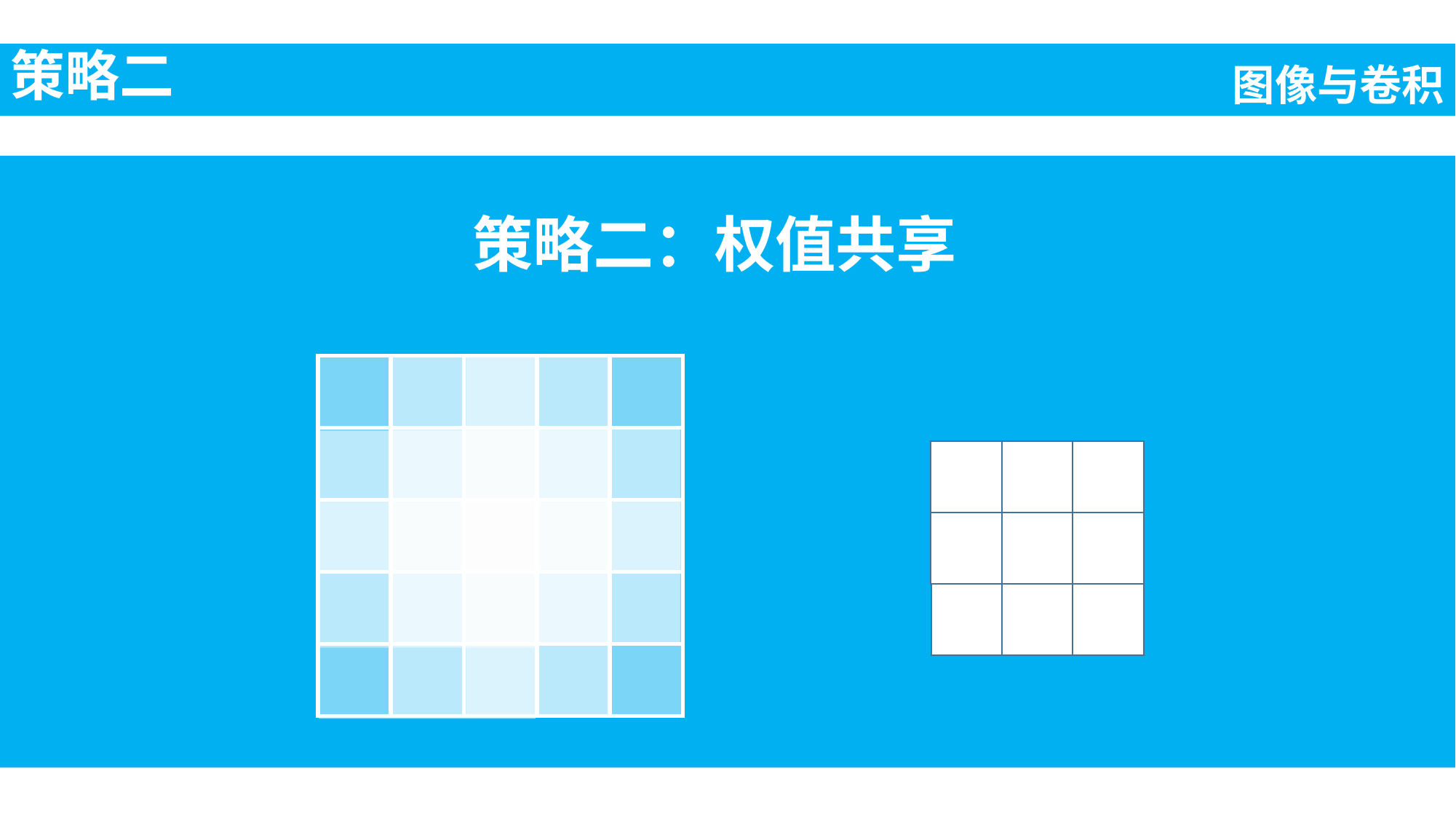

策略二
图像与卷积
策略二：权值共享

|  |  |  |  |  |
| --- | --- | --- | --- | --- |
|  |  |  |  |  |
|  |  |  |  |  |
|  |  |  |  |  |
|  |  |  |  |  |